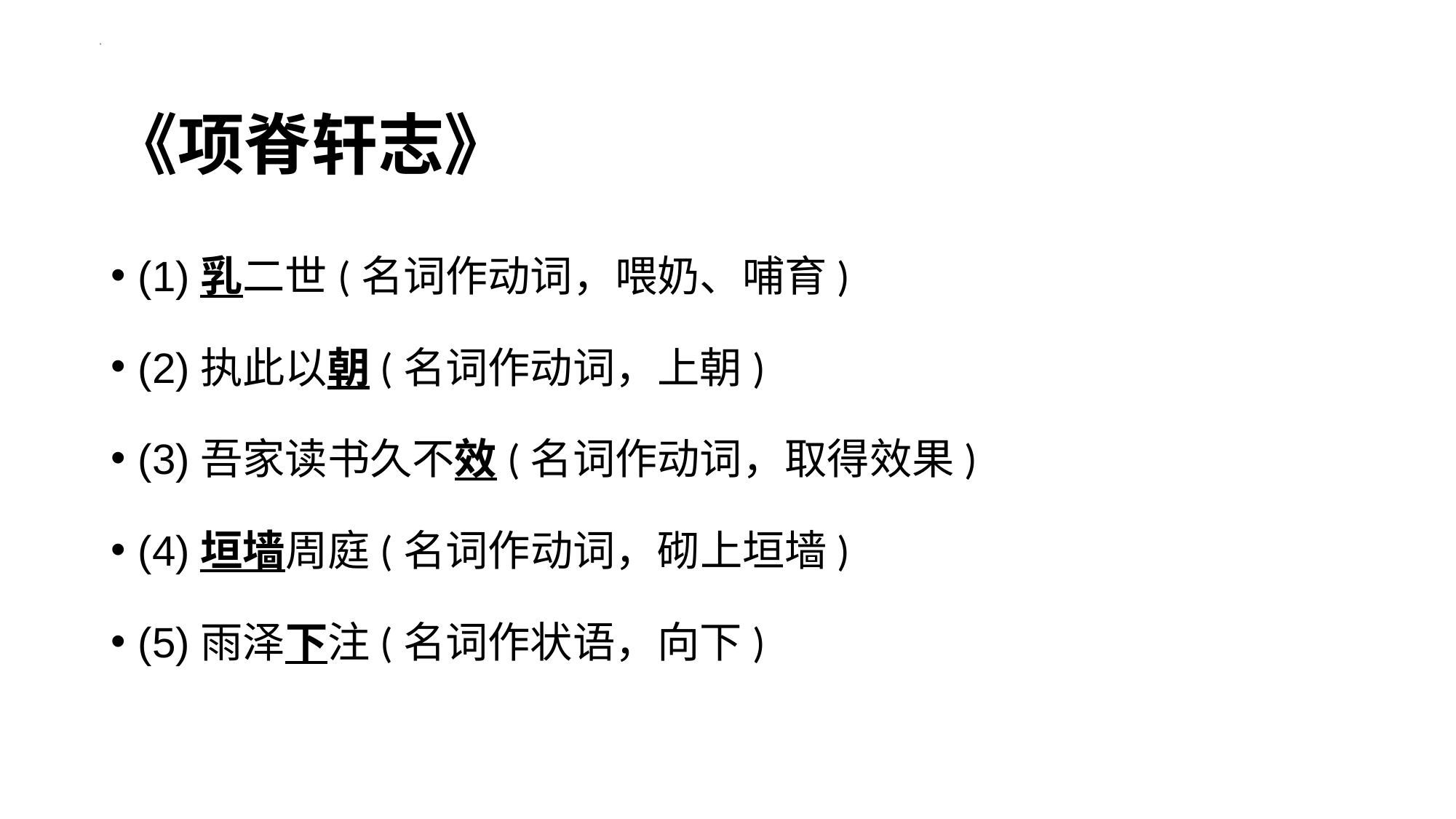

# 《项脊轩志》
(1)乳二世(名词作动词，喂奶、哺育)
(2)执此以朝(名词作动词，上朝)
(3)吾家读书久不效(名词作动词，取得效果)
(4)垣墙周庭(名词作动词，砌上垣墙)
(5)雨泽下注(名词作状语，向下)